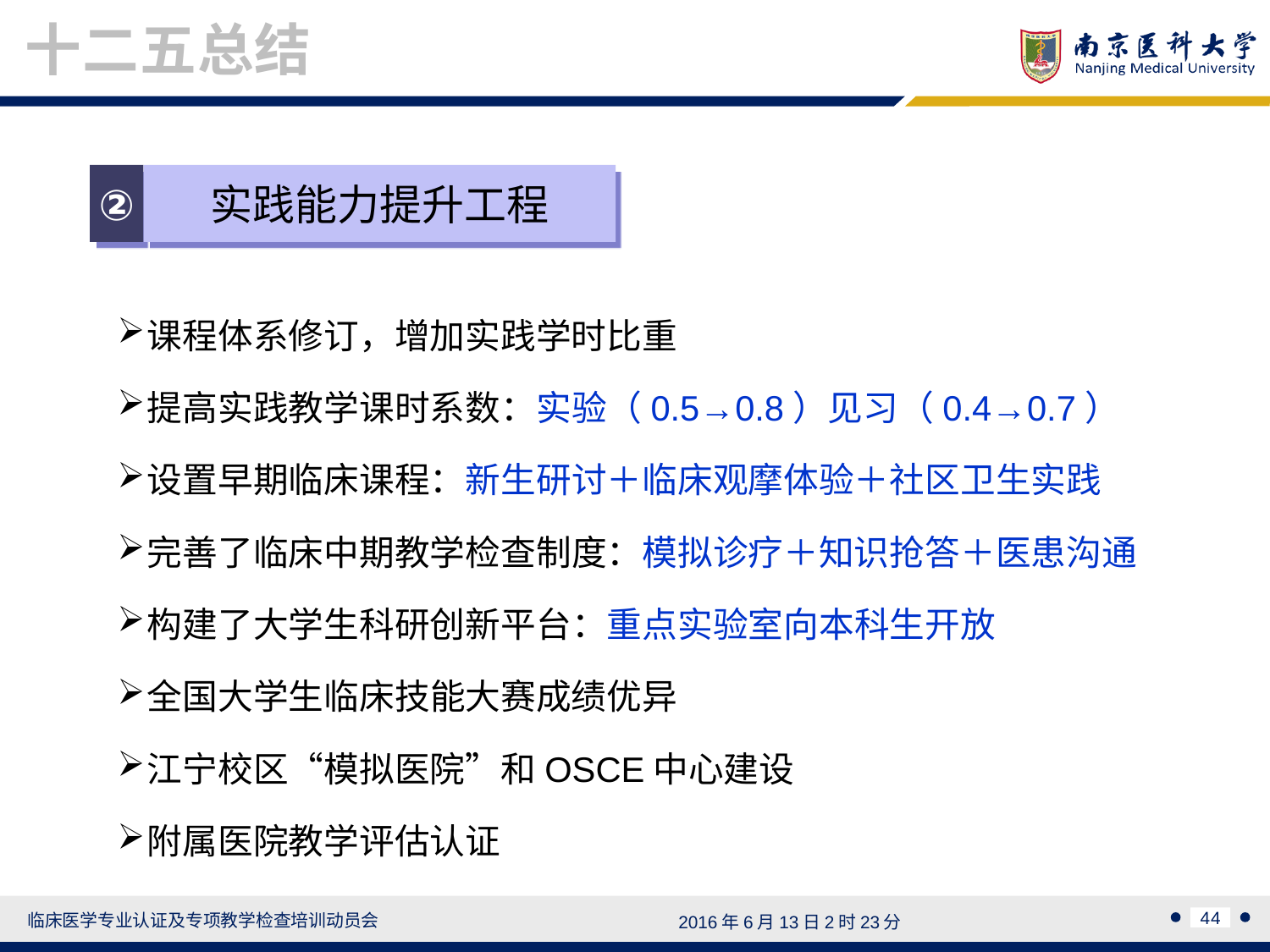

十二五总结
②
实践能力提升工程
课程体系修订，增加实践学时比重
提高实践教学课时系数：实验（0.5→0.8）见习（0.4→0.7）
设置早期临床课程：新生研讨＋临床观摩体验＋社区卫生实践
完善了临床中期教学检查制度：模拟诊疗＋知识抢答＋医患沟通
构建了大学生科研创新平台：重点实验室向本科生开放
全国大学生临床技能大赛成绩优异
江宁校区“模拟医院”和OSCE中心建设
附属医院教学评估认证